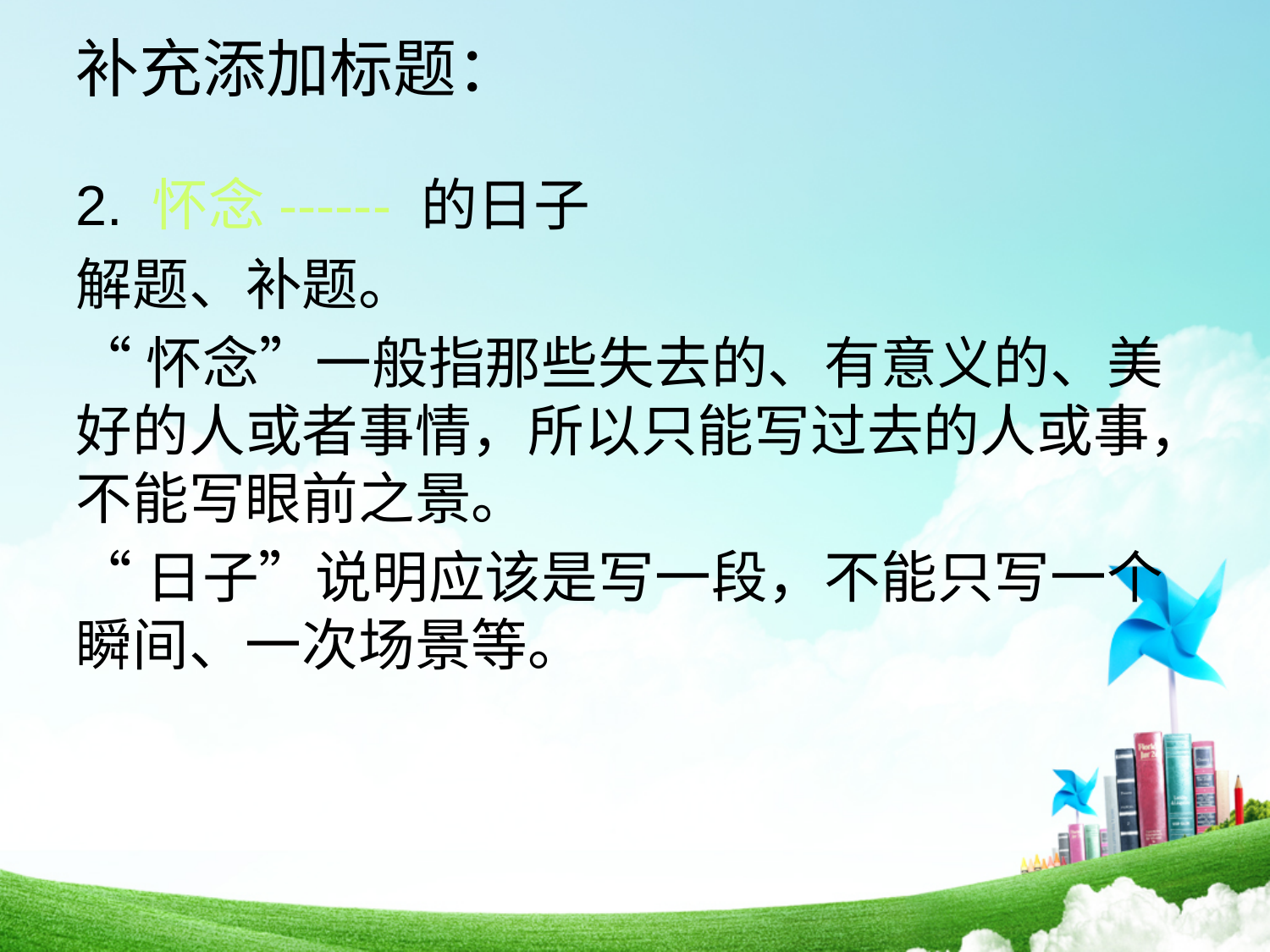

# 补充添加标题：
2. 怀念------ 的日子
解题、补题。
“怀念”一般指那些失去的、有意义的、美好的人或者事情，所以只能写过去的人或事，不能写眼前之景。
“日子”说明应该是写一段，不能只写一个瞬间、一次场景等。